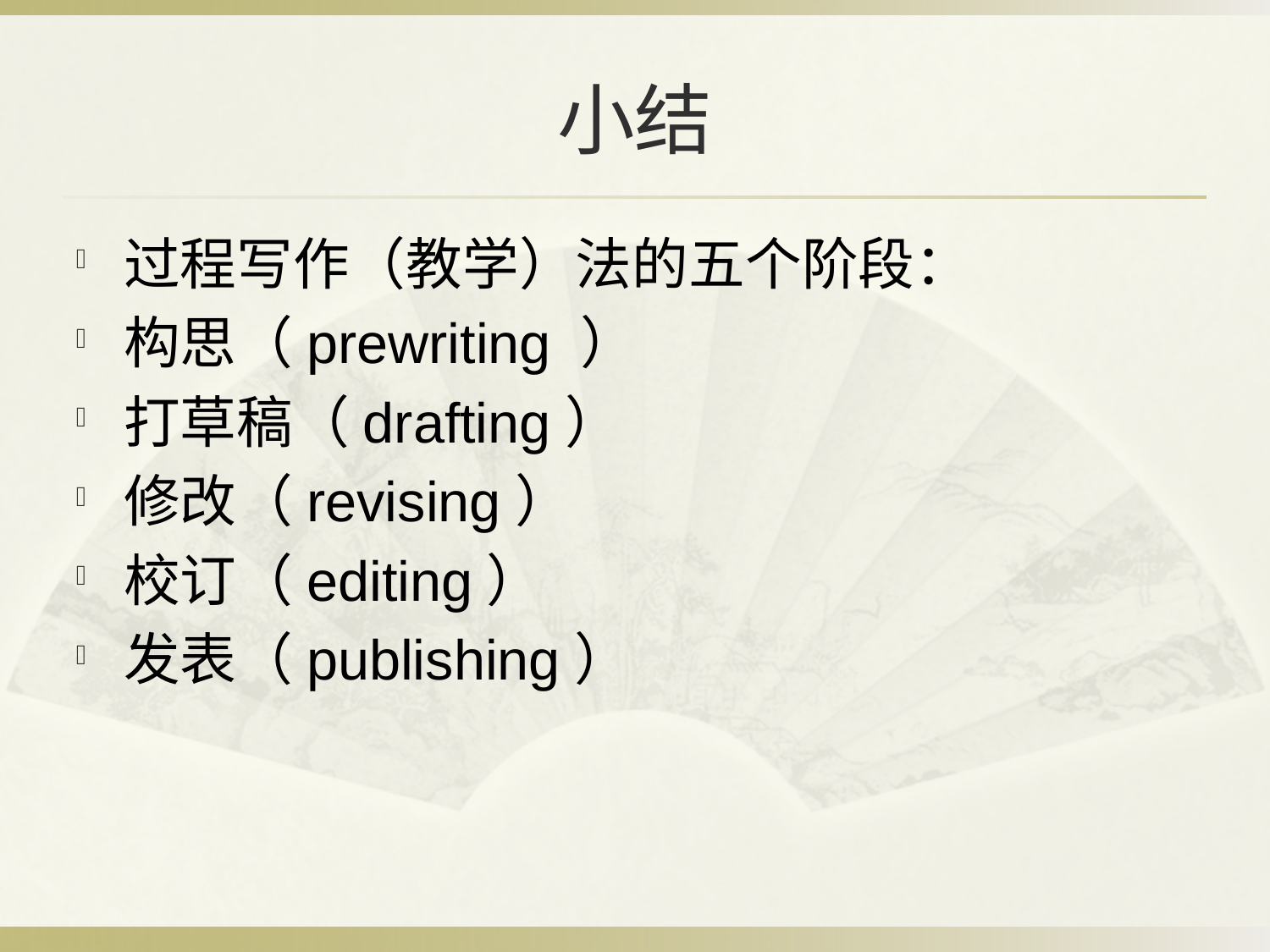

# 小结
过程写作（教学）法的五个阶段：
构思（prewriting ）
打草稿（drafting）
修改（revising）
校订（editing）
发表（publishing）